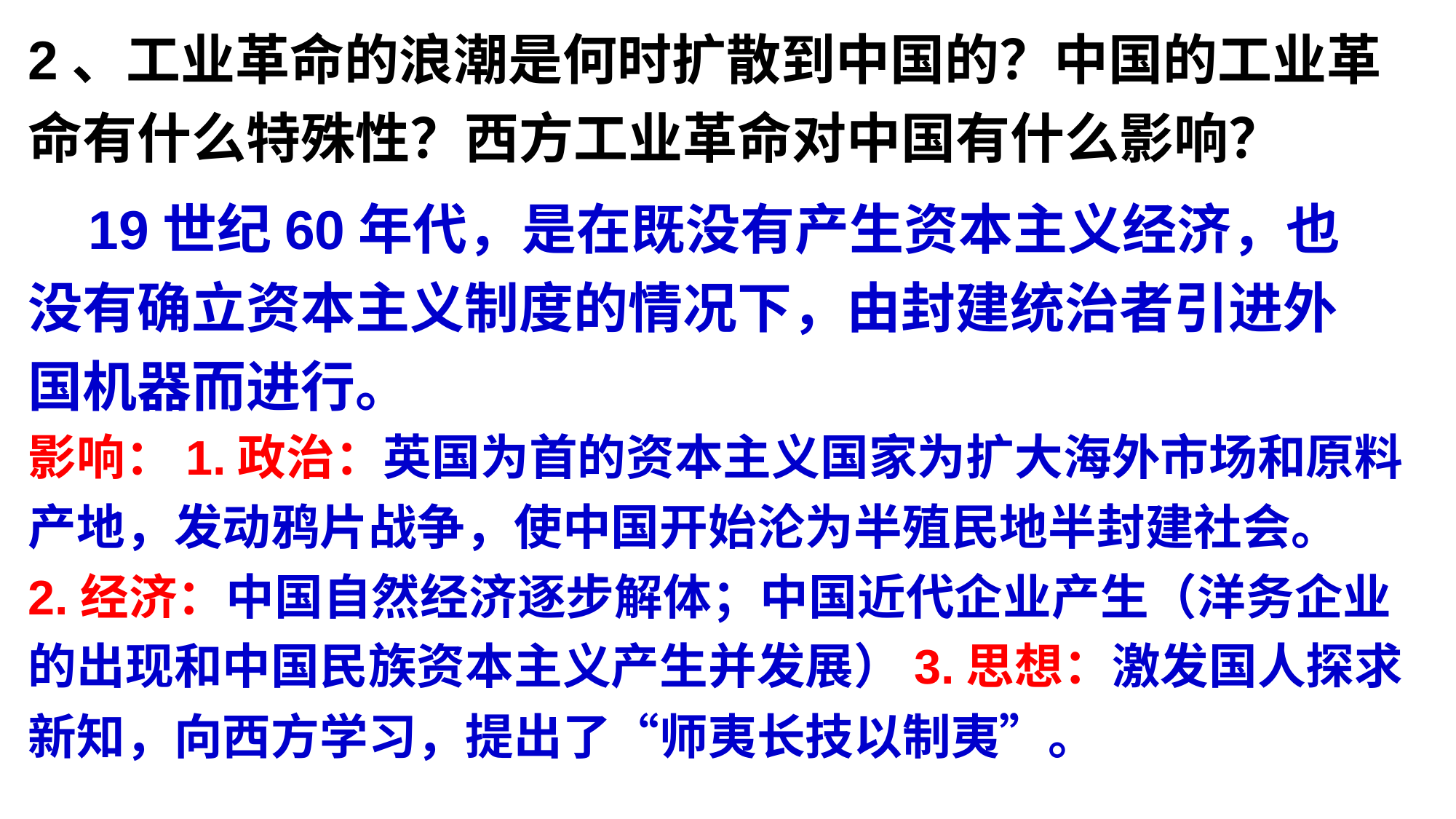

2、工业革命的浪潮是何时扩散到中国的？中国的工业革命有什么特殊性？西方工业革命对中国有什么影响？
    19世纪60年代，是在既没有产生资本主义经济，也没有确立资本主义制度的情况下，由封建统治者引进外国机器而进行。
影响：1.政治：英国为首的资本主义国家为扩大海外市场和原料产地，发动鸦片战争，使中国开始沦为半殖民地半封建社会。
2.经济：中国自然经济逐步解体；中国近代企业产生（洋务企业的出现和中国民族资本主义产生并发展）3.思想：激发国人探求新知，向西方学习，提出了“师夷长技以制夷”。